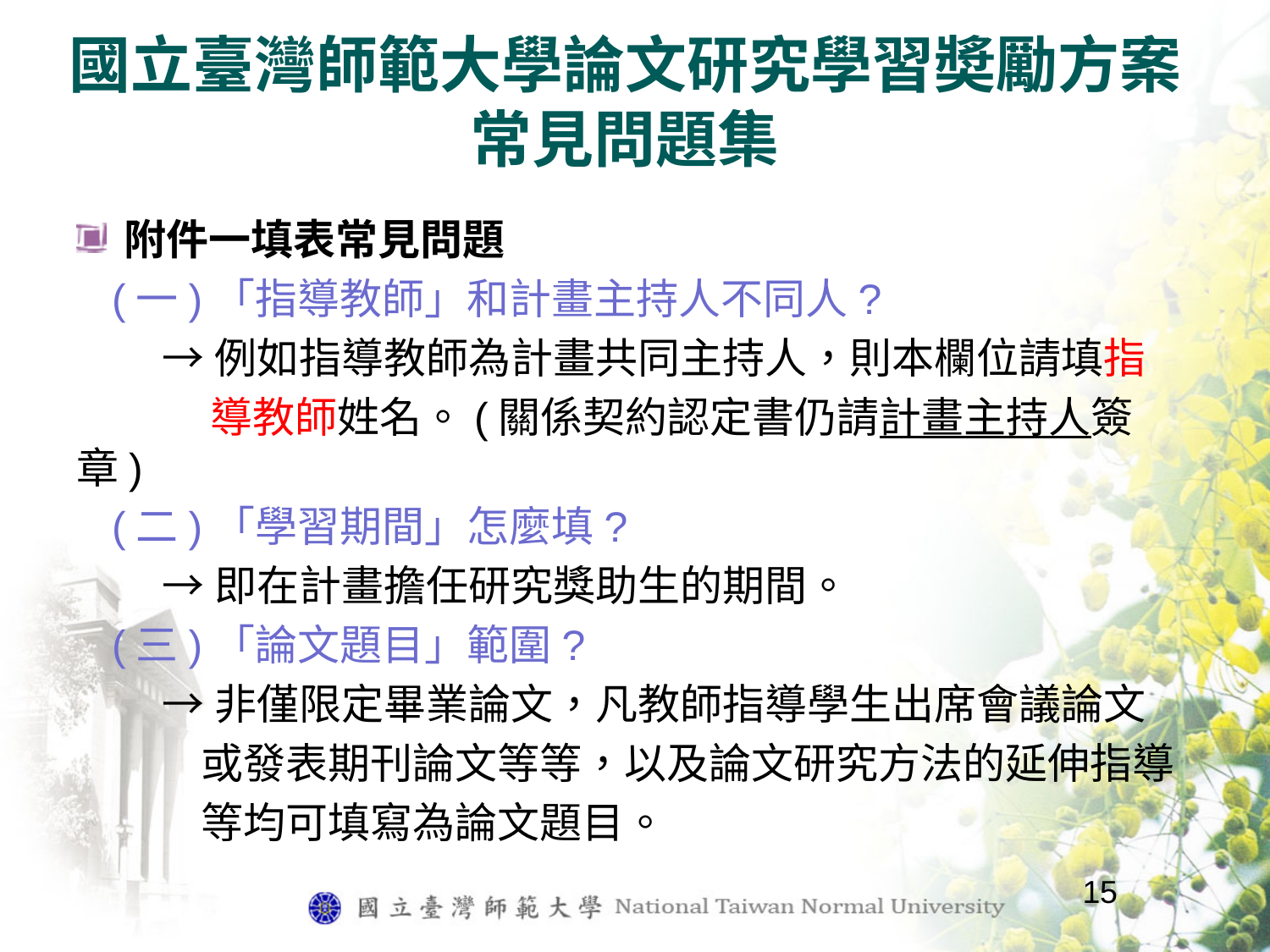

# 國立臺灣師範大學論文研究學習奬勵方案常見問題集
附件一填表常見問題
   (一)「指導教師」和計畫主持人不同人?
         →例如指導教師為計畫共同主持人，則本欄位請填指
             導教師姓名。(關係契約認定書仍請計畫主持人簽章)
   (二)「學習期間」怎麼填?
         →即在計畫擔任研究獎助生的期間。
   (三)「論文題目」範圍?
         →非僅限定畢業論文，凡教師指導學生出席會議論文
            或發表期刊論文等等，以及論文研究方法的延伸指導
            等均可填寫為論文題目。